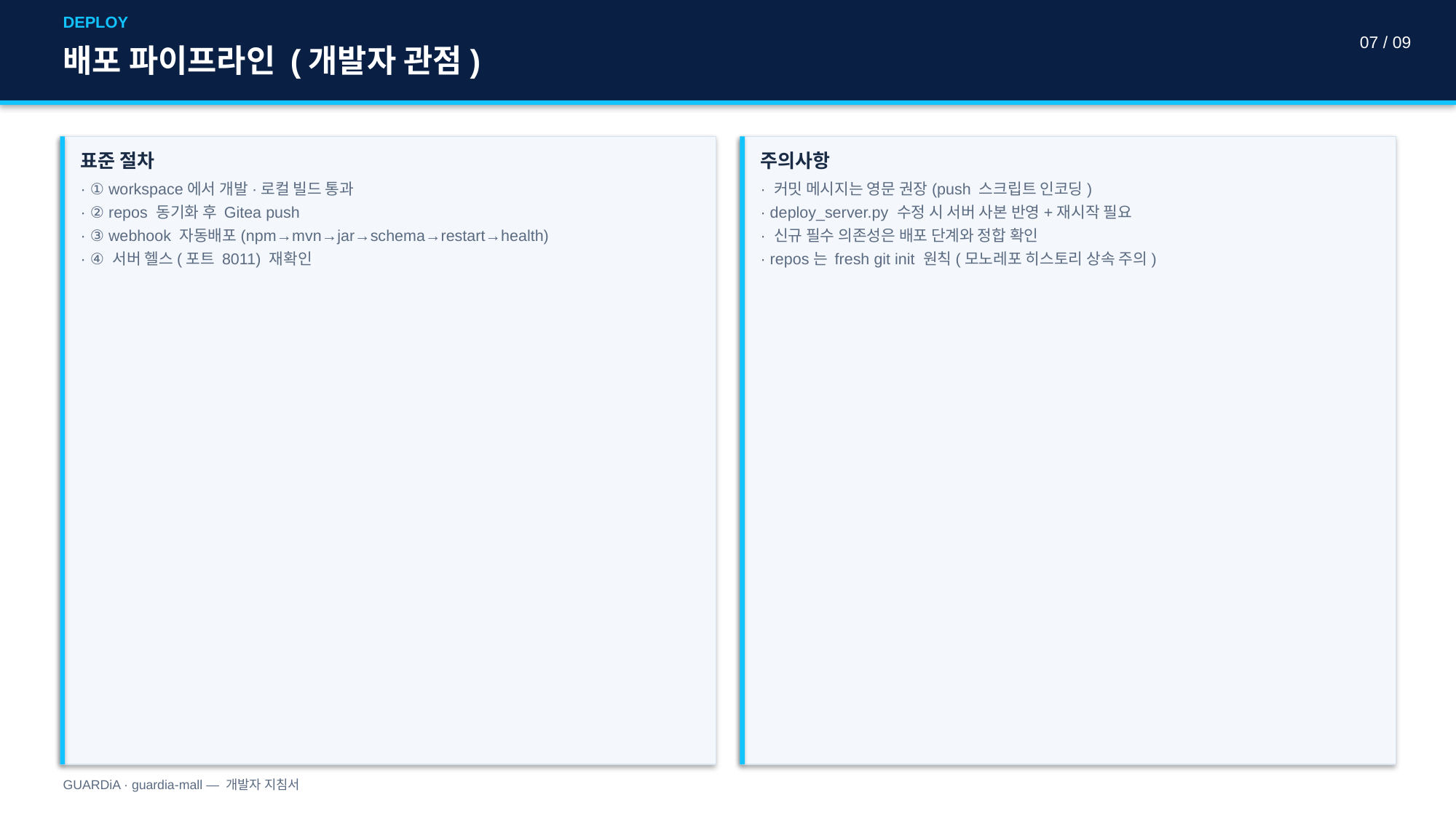

DEPLOY
07 / 09
배포 파이프라인 (개발자 관점)

표준 절차
· ① workspace에서 개발·로컬 빌드 통과
· ② repos 동기화 후 Gitea push
· ③ webhook 자동배포(npm→mvn→jar→schema→restart→health)
· ④ 서버 헬스(포트 8011) 재확인
주의사항
· 커밋 메시지는 영문 권장(push 스크립트 인코딩)
· deploy_server.py 수정 시 서버 사본 반영+재시작 필요
· 신규 필수 의존성은 배포 단계와 정합 확인
· repos는 fresh git init 원칙(모노레포 히스토리 상속 주의)
GUARDiA · guardia-mall — 개발자 지침서